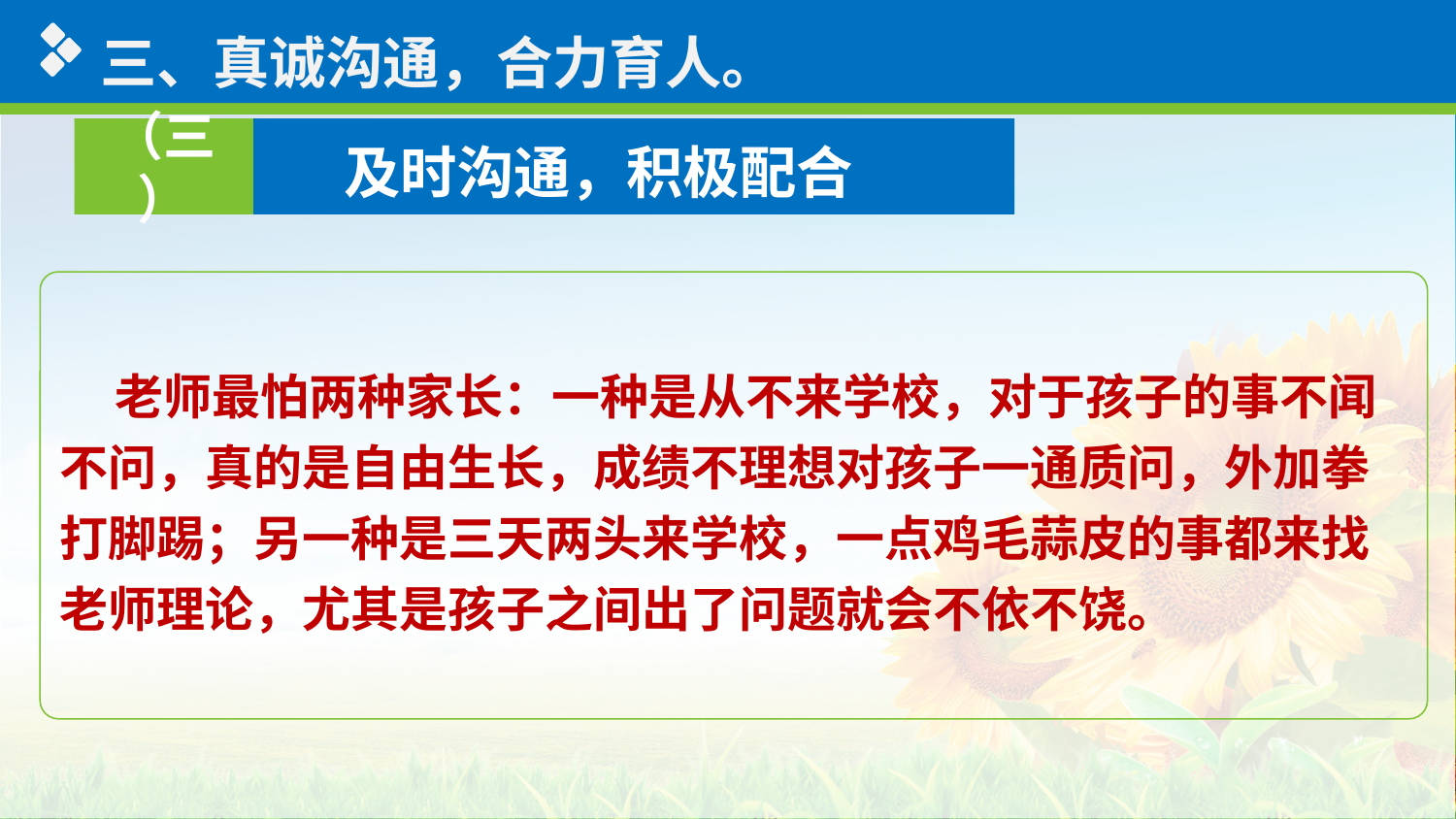

三、真诚沟通，合力育人。

（三）

及时沟通，积极配合

    老师最怕两种家长：一种是从不来学校，对于孩子的事不闻不问，真的是自由生长，成绩不理想对孩子一通质问，外加拳打脚踢；另一种是三天两头来学校，一点鸡毛蒜皮的事都来找老师理论，尤其是孩子之间出了问题就会不依不饶。